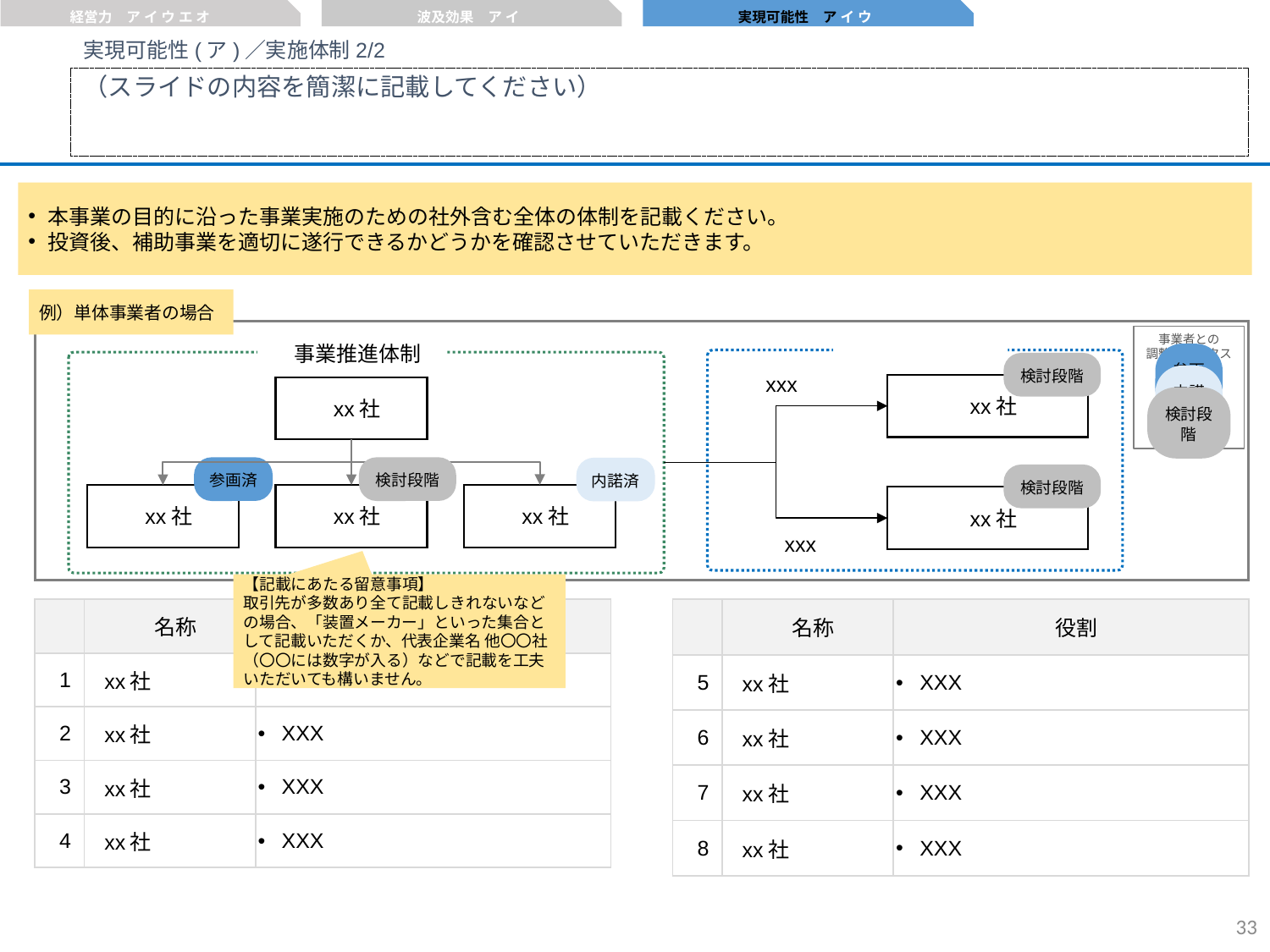

経営力　ア イ ウ エ オ
波及効果　ア イ
実現可能性　ア イ ウ
実現可能性(ア)／実施体制2/2
（スライドの内容を簡潔に記載してください）
本事業の目的に沿った事業実施のための社外含む全体の体制を記載ください。
投資後、補助事業を適切に遂行できるかどうかを確認させていただきます。
例）単体事業者の場合

事業者との
調整ステータス
参画済
内諾済
検討段階
外注先・アドバイザー
事業推進体制

xxx
検討段階
xx社
xx社
参画済
検討段階
内諾済
検討段階
xx社
xx社
xx社
xx社
xxx
【記載にあたる留意事項】
取引先が多数あり全て記載しきれないなどの場合、「装置メーカー」といった集合として記載いただくか、代表企業名 他〇〇社（〇〇には数字が入る）などで記載を工夫いただいても構いません。
|  | 名称 | 役割 |
| --- | --- | --- |
| 1 | xx社 | XXX |
| 2 | xx社 | XXX |
| 3 | xx社 | XXX |
| 4 | xx社 | XXX |
|  | 名称 | 役割 |
| --- | --- | --- |
| 5 | xx社 | XXX |
| 6 | xx社 | XXX |
| 7 | xx社 | XXX |
| 8 | xx社 | XXX |
33